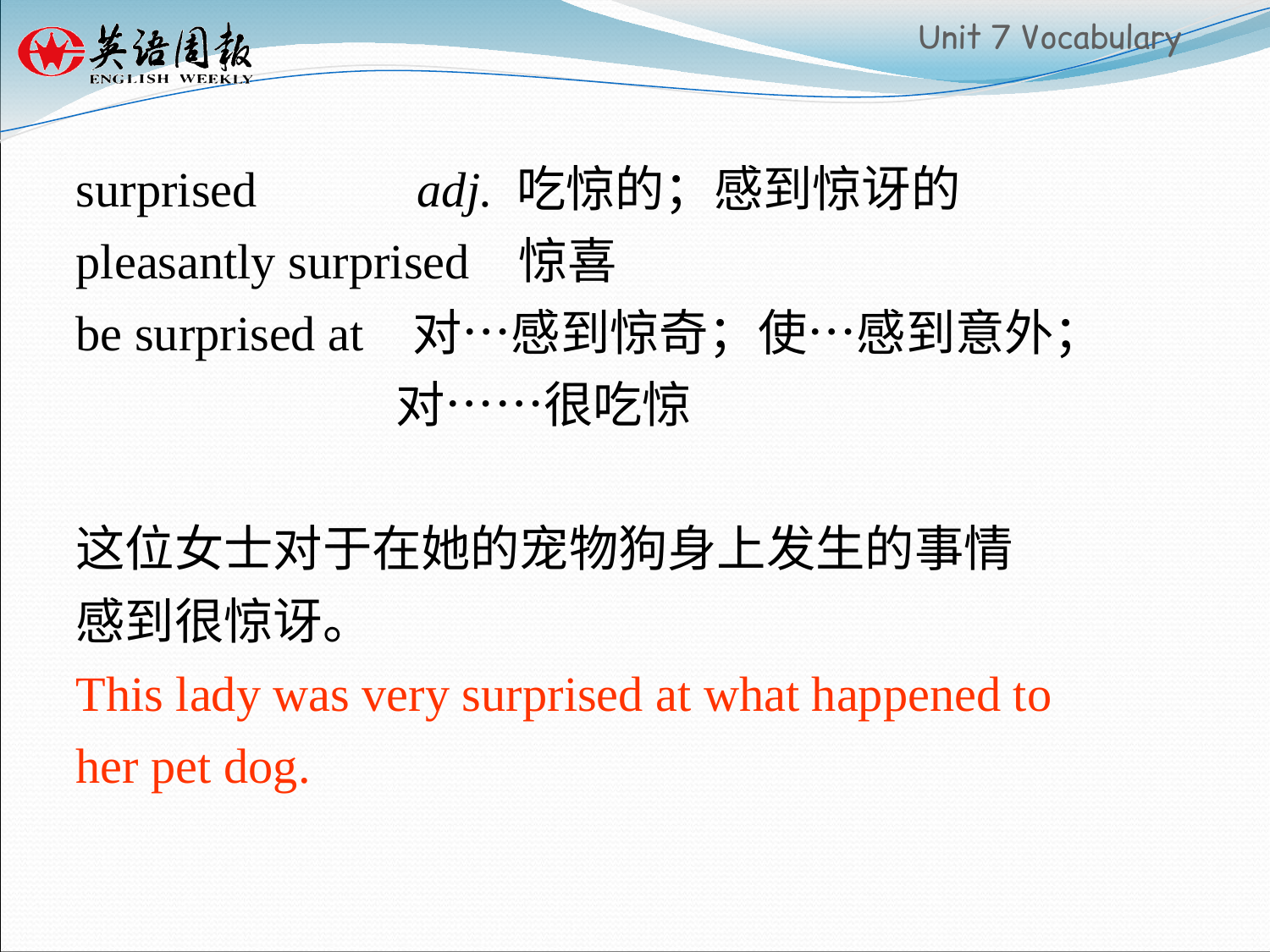

surprised             adj. 吃惊的；感到惊讶的
pleasantly surprised   惊喜
be surprised at   对…感到惊奇；使…感到意外；
                            对……很吃惊

这位女士对于在她的宠物狗身上发生的事情
感到很惊讶。
This lady was very surprised at what happened to
her pet dog.